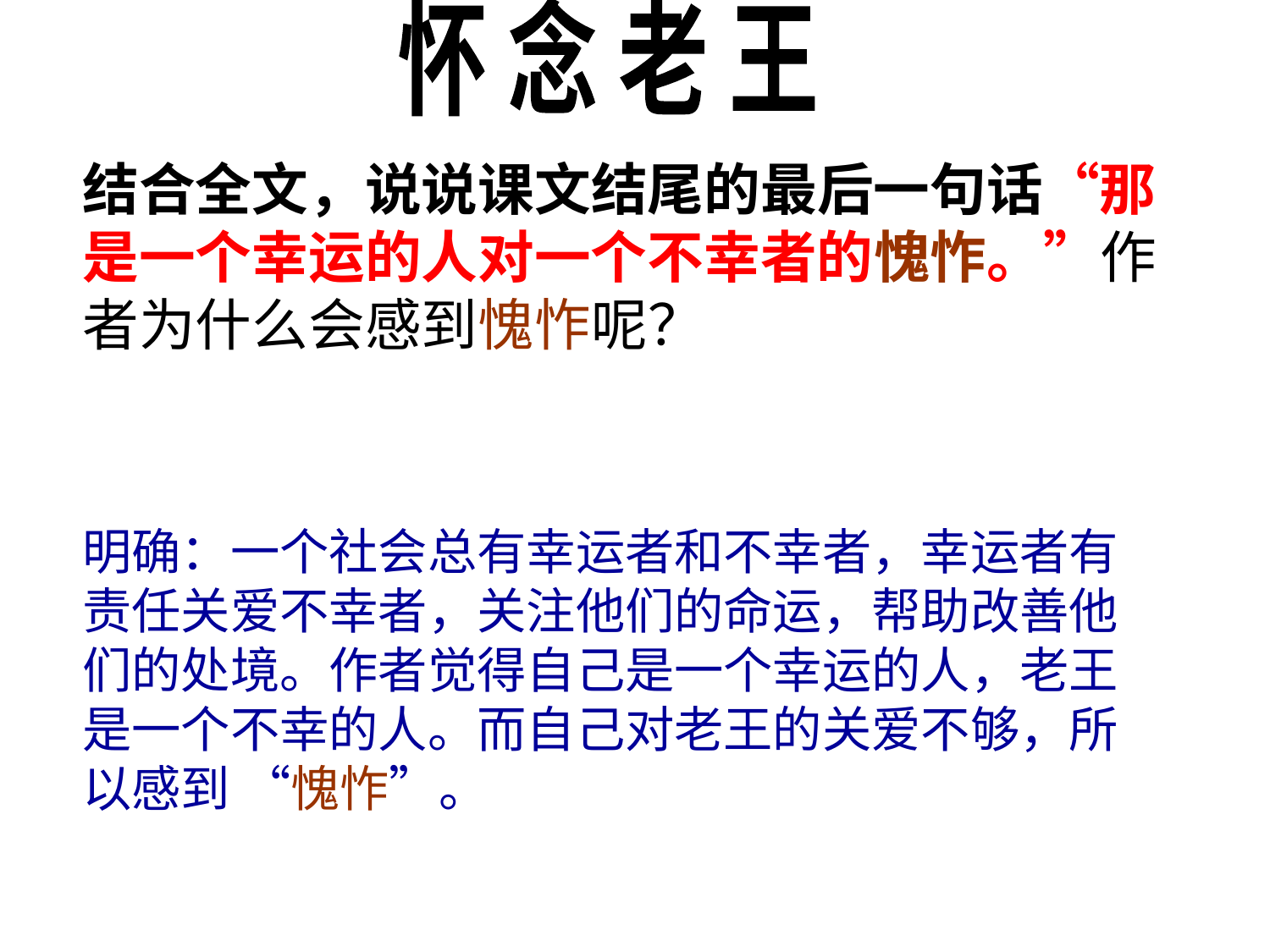

怀 念 老 王
结合全文，说说课文结尾的最后一句话“那是一个幸运的人对一个不幸者的愧怍。”作者为什么会感到愧怍呢？
明确：一个社会总有幸运者和不幸者，幸运者有责任关爱不幸者，关注他们的命运，帮助改善他们的处境。作者觉得自己是一个幸运的人，老王是一个不幸的人。而自己对老王的关爱不够，所以感到 “愧怍”。